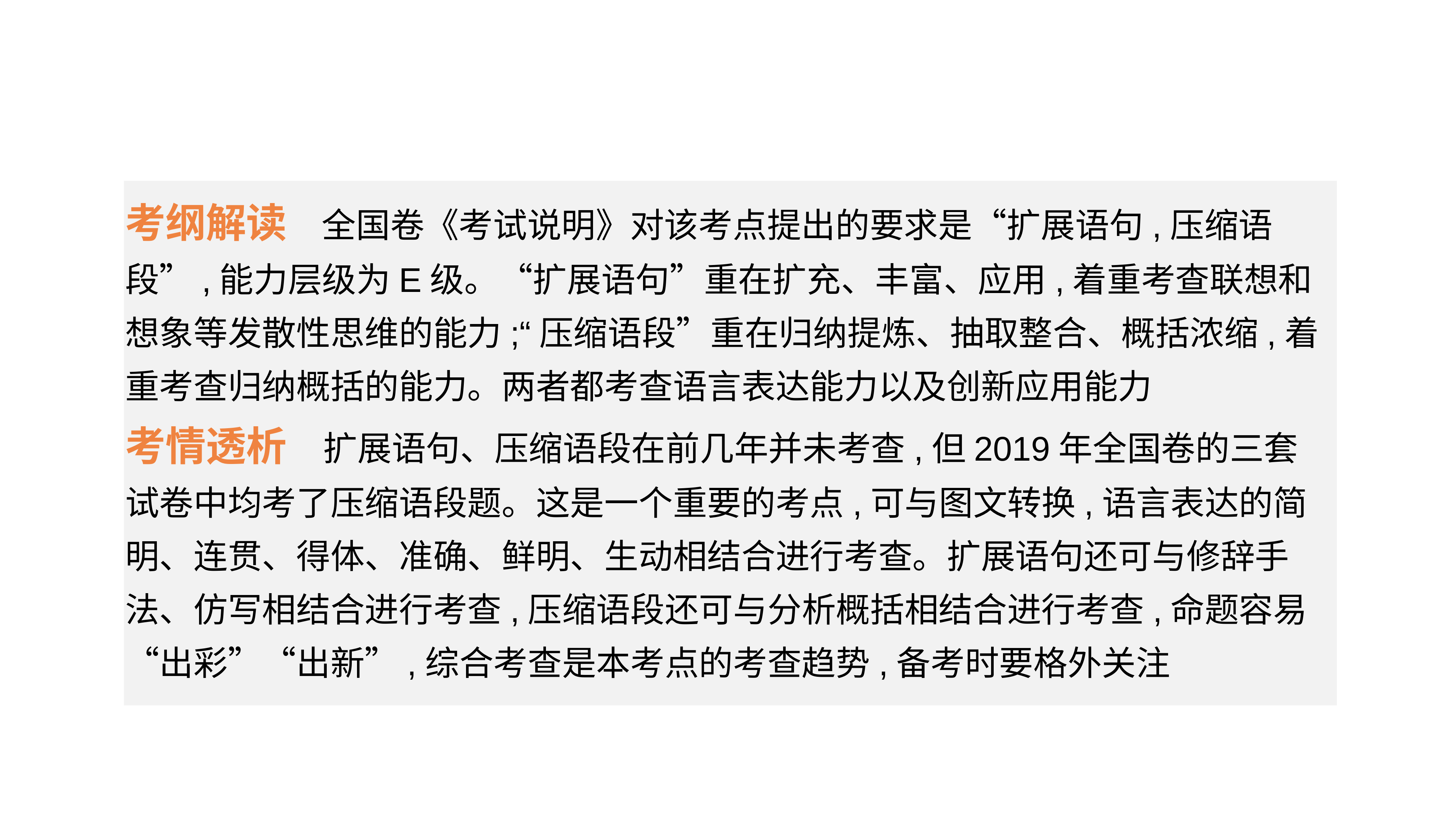

考纲解读    全国卷《考试说明》对该考点提出的要求是“扩展语句,压缩语段”,能力层级为E级。“扩展语句”重在扩充、丰富、应用,着重考查联想和想象等发散性思维的能力;“压缩语段”重在归纳提炼、抽取整合、概括浓缩,着重考查归纳概括的能力。两者都考查语言表达能力以及创新应用能力
考情透析    扩展语句、压缩语段在前几年并未考查,但2019年全国卷的三套试卷中均考了压缩语段题。这是一个重要的考点,可与图文转换,语言表达的简明、连贯、得体、准确、鲜明、生动相结合进行考查。扩展语句还可与修辞手法、仿写相结合进行考查,压缩语段还可与分析概括相结合进行考查,命题容易“出彩”“出新”,综合考查是本考点的考查趋势,备考时要格外关注